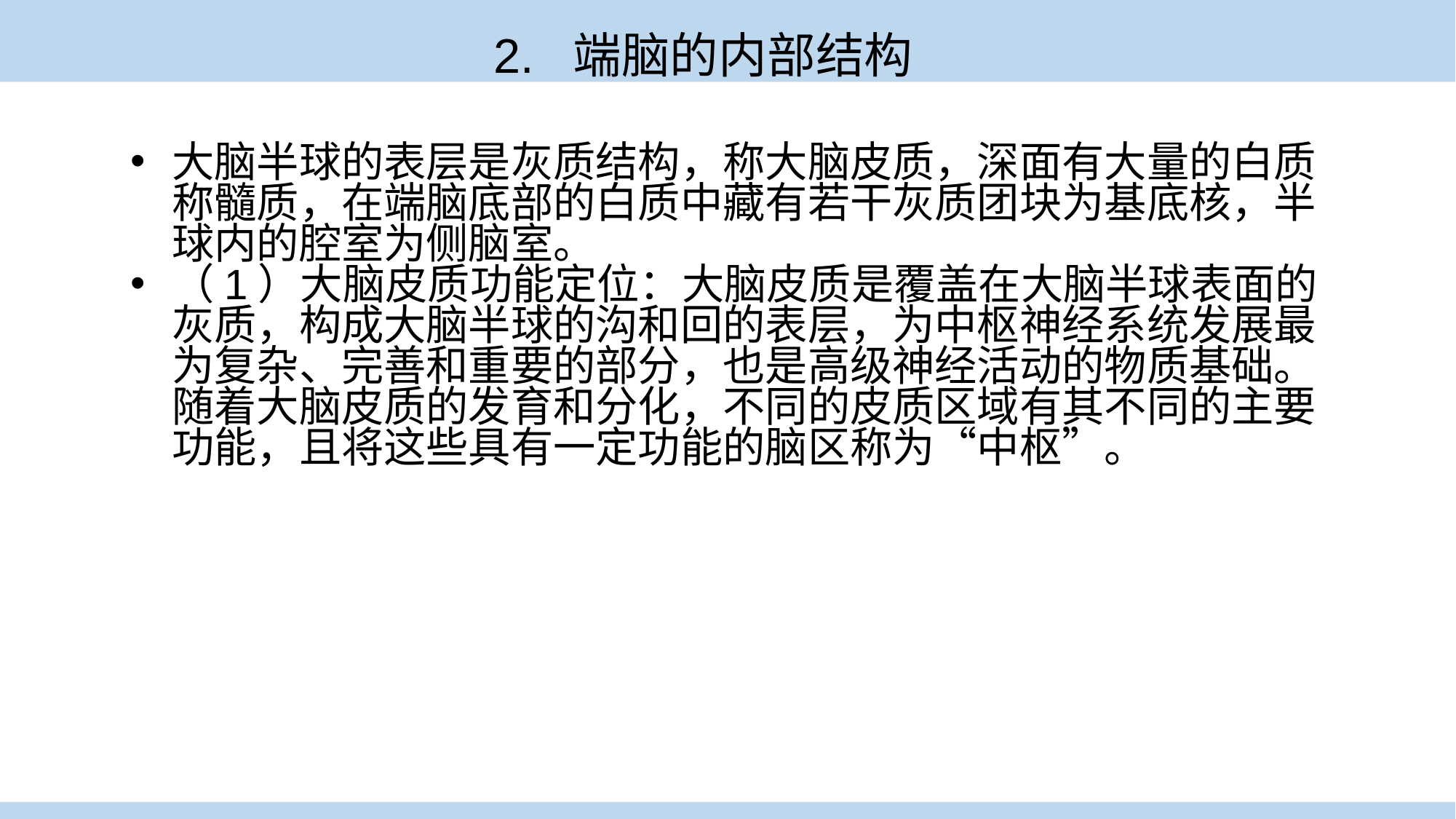

2.  端脑的内部结构
大脑半球的表层是灰质结构，称大脑皮质，深面有大量的白质称髓质，在端脑底部的白质中藏有若干灰质团块为基底核，半球内的腔室为侧脑室。
（1）大脑皮质功能定位：大脑皮质是覆盖在大脑半球表面的灰质，构成大脑半球的沟和回的表层，为中枢神经系统发展最为复杂、完善和重要的部分，也是高级神经活动的物质基础。随着大脑皮质的发育和分化，不同的皮质区域有其不同的主要功能，且将这些具有一定功能的脑区称为“中枢”。